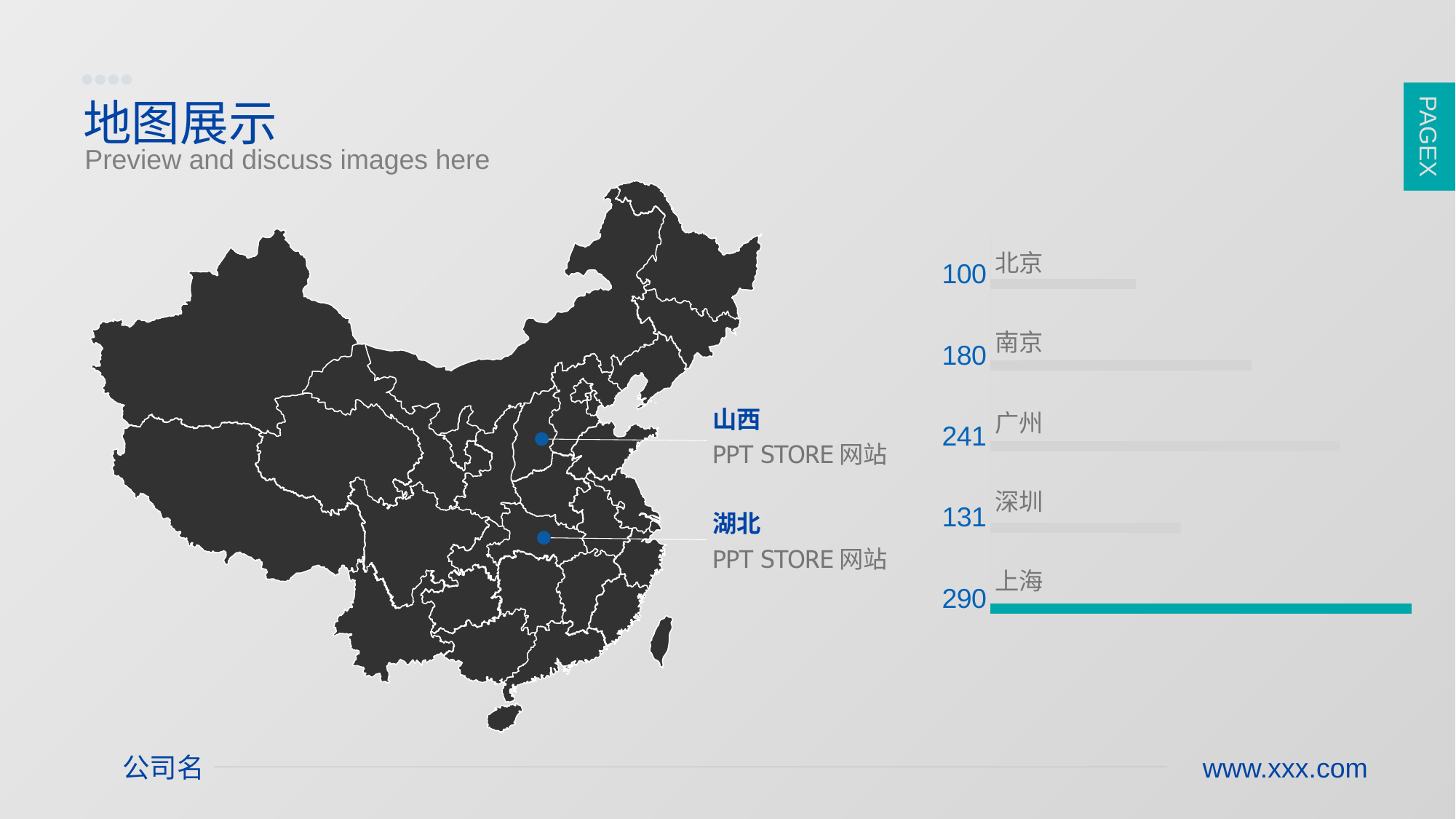

PAGE3
PAGEX
地图展示
Preview and discuss images here

### Chart

| Category | 系列 1 | 列1 | 列2 |
|---|---|---|---|
| 290 | 290.0 | None | None |
| 131 | 131.0 | None | None |
| 241 | 241.0 | None | None |
| 180 | 180.0 | None | None |
| 100 | 100.0 | None | None |
北京
南京
广州
深圳
上海
山西

PPT STORE网站
湖北

PPT STORE网站